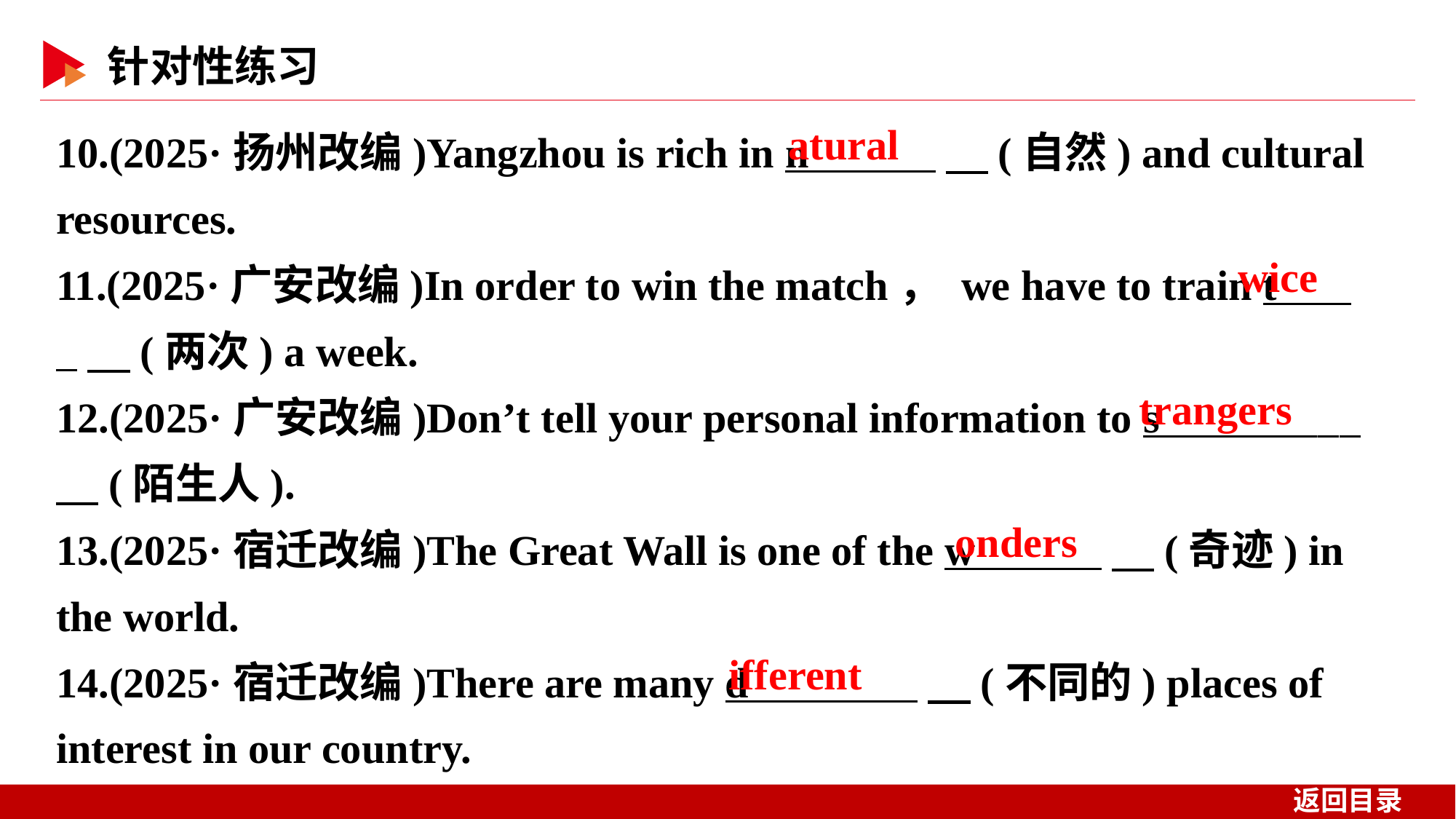

10.(2025·扬州改编)Yangzhou is rich in n            　(自然) and cultural resources.
11.(2025·广安改编)In order to win the match， we have to train t        _　(两次) a week.
12.(2025·广安改编)Don’t tell your personal information to s               _   　(陌生人).
13.(2025·宿迁改编)The Great Wall is one of the w            　(奇迹) in the world.
14.(2025·宿迁改编)There are many d                　(不同的) places of interest in our country.
atural
wice
trangers
onders
ifferent